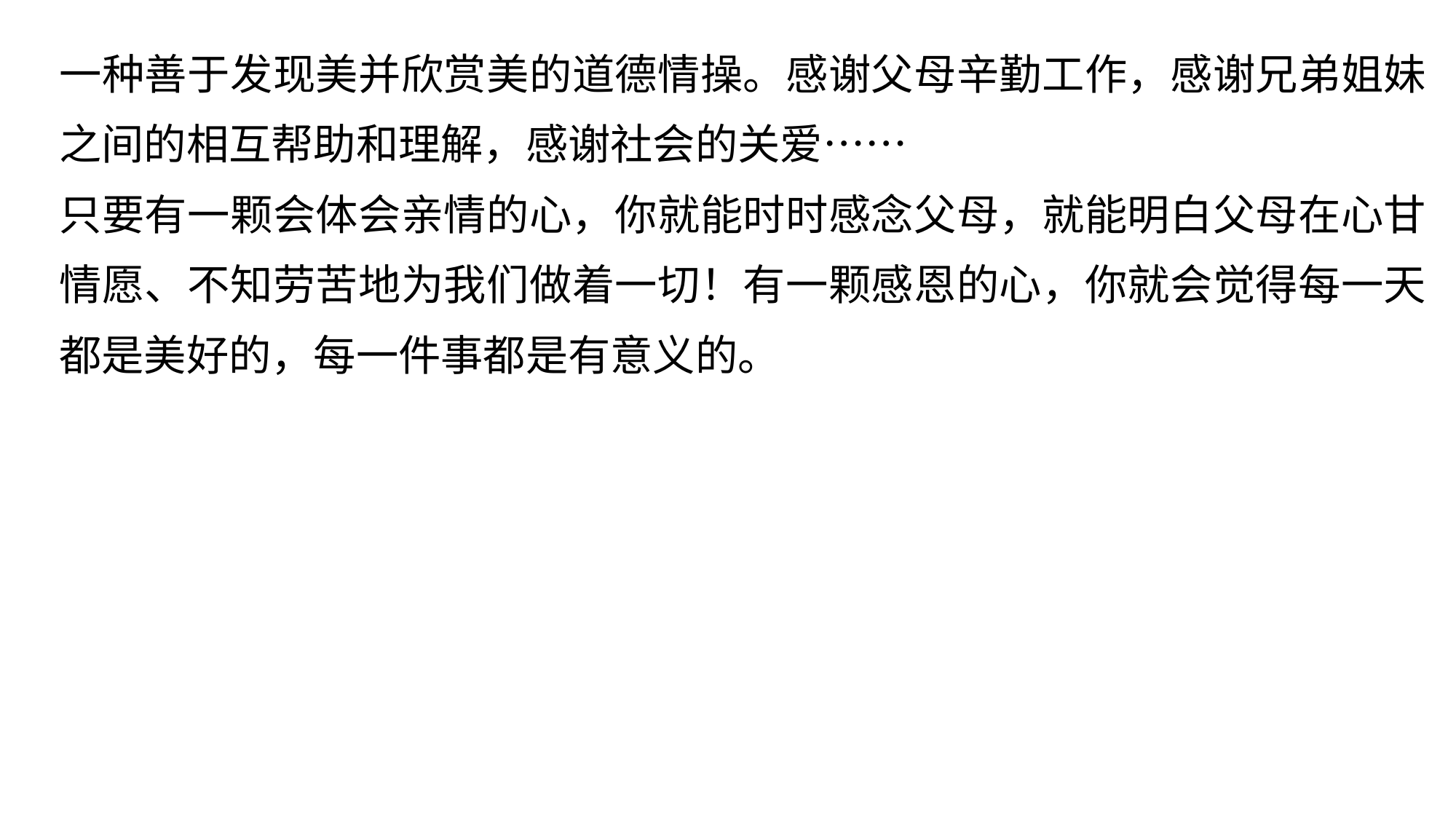

一种善于发现美并欣赏美的道德情操。感谢父母辛勤工作，感谢兄弟姐妹之间的相互帮助和理解，感谢社会的关爱……
只要有一颗会体会亲情的心，你就能时时感念父母，就能明白父母在心甘情愿、不知劳苦地为我们做着一切！有一颗感恩的心，你就会觉得每一天都是美好的，每一件事都是有意义的。